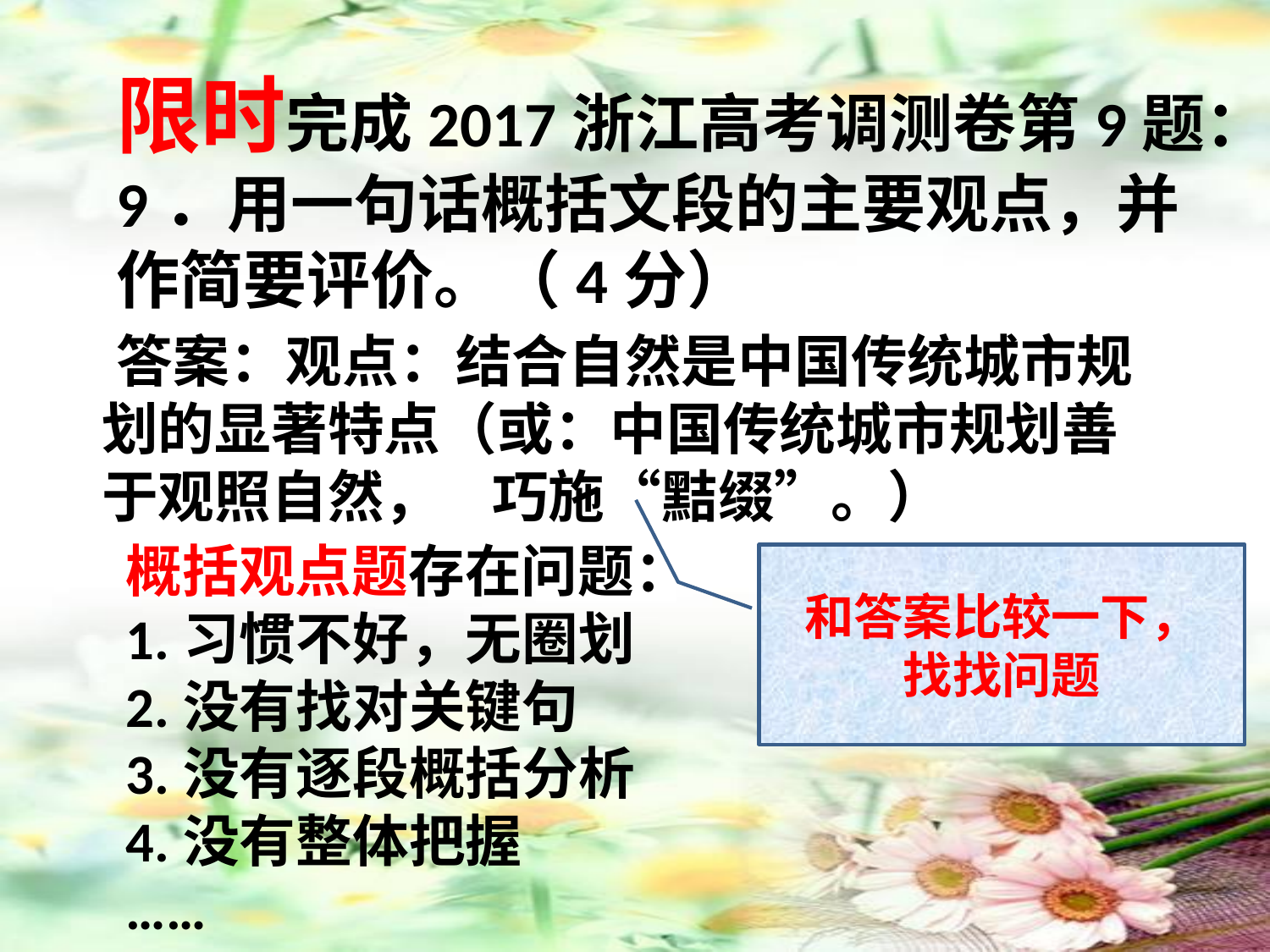

限时完成2017浙江高考调测卷第9题：
9．用一句话概括文段的主要观点，并作简要评价。（4分）

 答案：观点：结合自然是中国传统城市规划的显著特点（或：中国传统城市规划善于观照自然，    巧施“黠缀”。）

概括观点题存在问题：
1.习惯不好，无圈划
2.没有找对关键句
3.没有逐段概括分析
4.没有整体把握
……
和答案比较一下，
找找问题